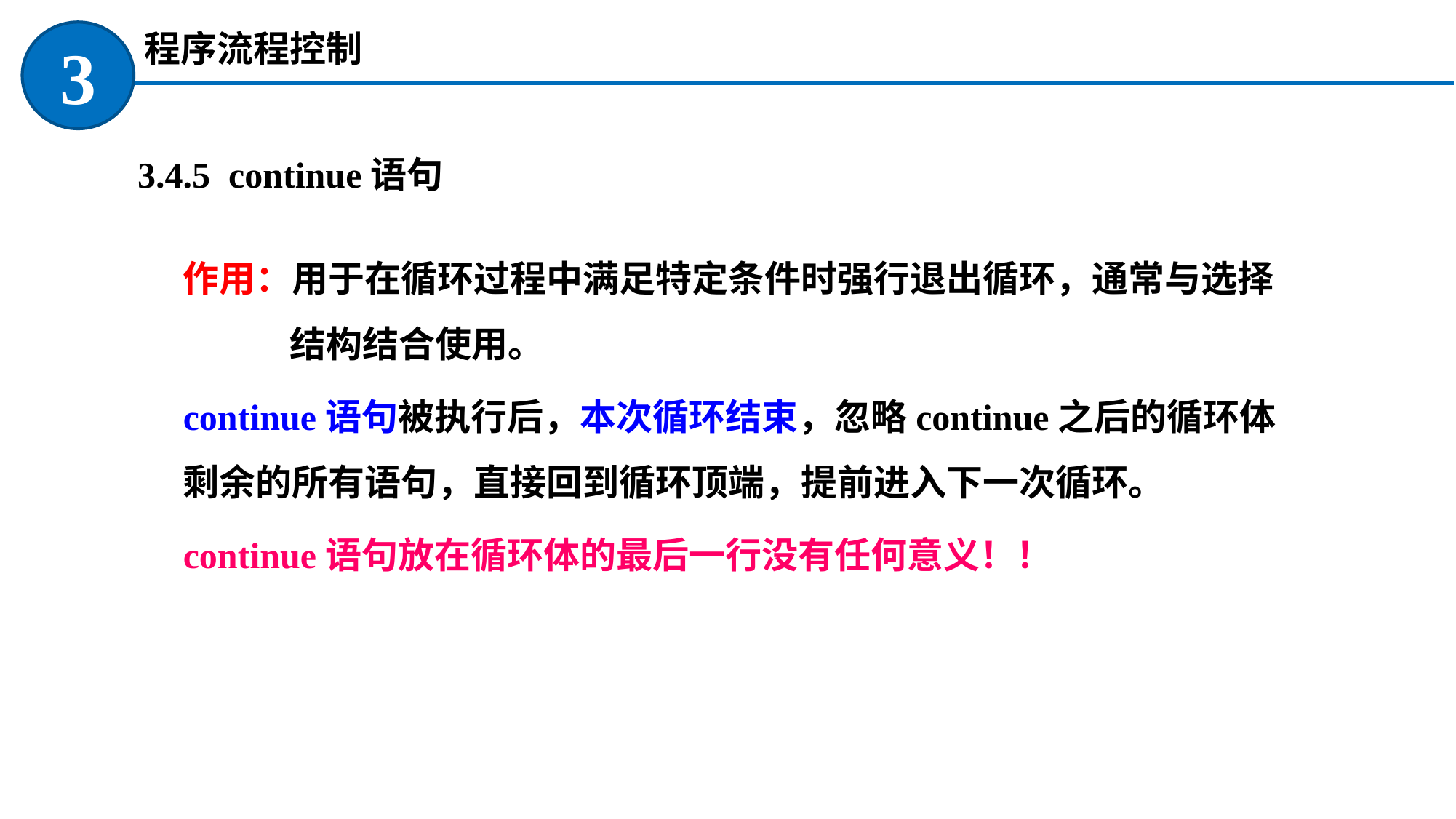

程序流程控制
3
 3.4.5  continue语句
作用：用于在循环过程中满足特定条件时强行退出循环，通常与选择结构结合使用。
continue语句被执行后，本次循环结束，忽略continue之后的循环体剩余的所有语句，直接回到循环顶端，提前进入下一次循环。
continue语句放在循环体的最后一行没有任何意义！！